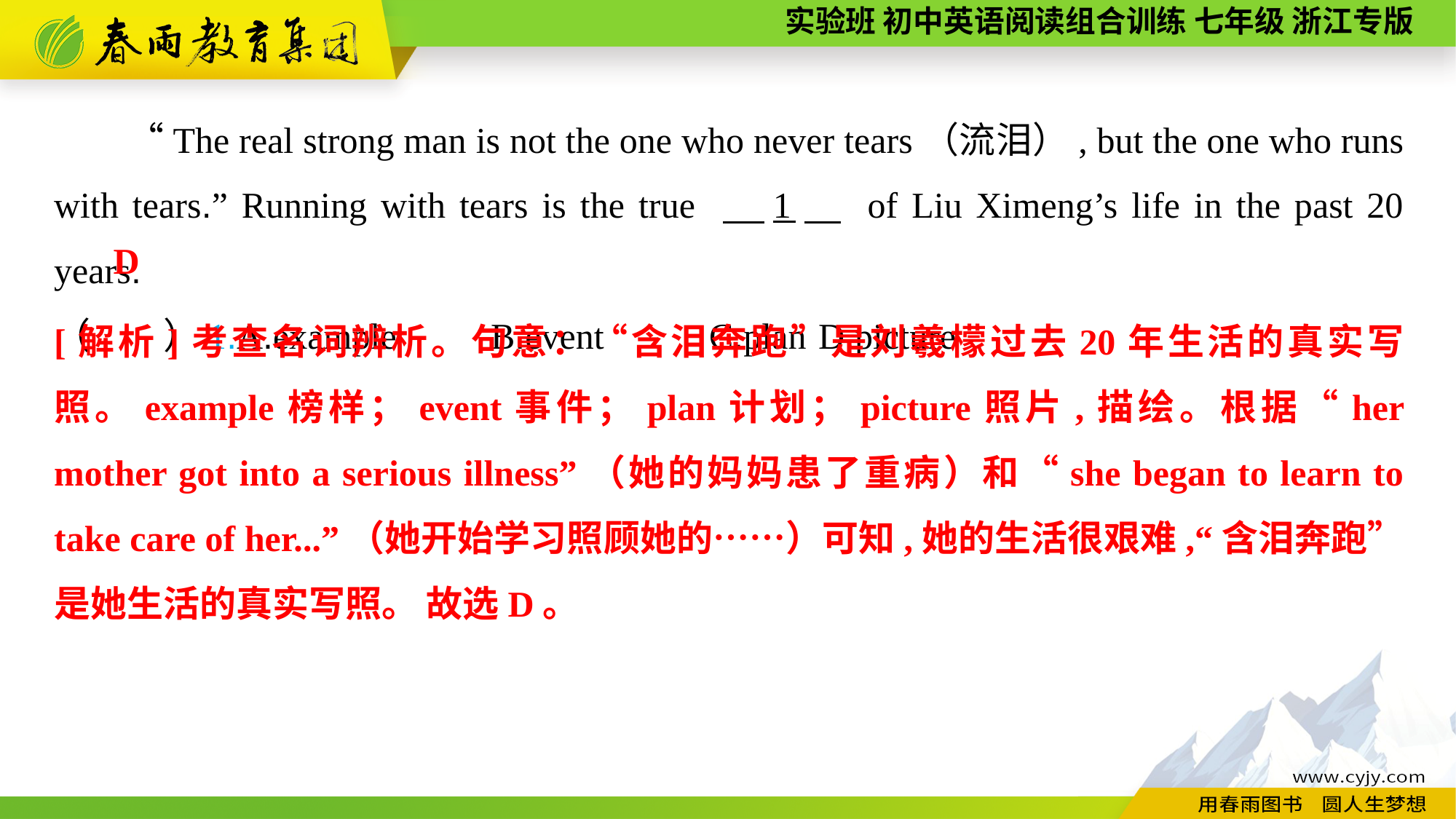

“The real strong man is not the one who never tears（流泪）, but the one who runs with tears.” Running with tears is the true 　1　 of Liu Ximeng’s life in the past 20 years.
（　　）1.A.example	B.event	C.plan	D.picture
D
[解析]考查名词辨析。句意：“含泪奔跑”是刘羲檬过去20年生活的真实写照。example榜样；event事件；plan计划；picture照片,描绘。根据“her mother got into a serious illness”（她的妈妈患了重病）和“she began to learn to take care of her...”（她开始学习照顾她的……）可知,她的生活很艰难,“含泪奔跑”是她生活的真实写照。 故选D。